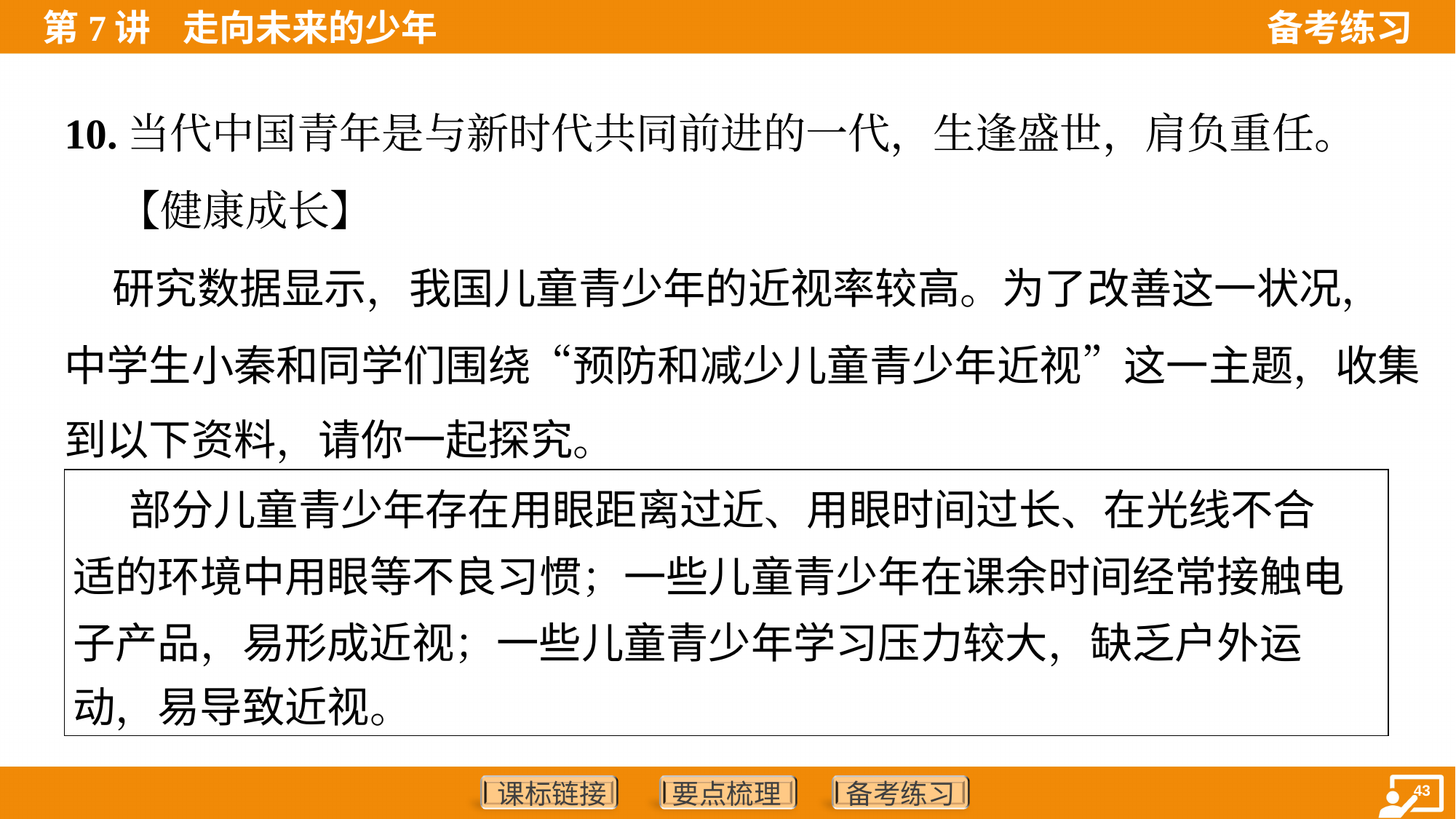

10.当代中国青年是与新时代共同前进的一代，生逢盛世，肩负重任。
    【健康成长】
    研究数据显示，我国儿童青少年的近视率较高。为了改善这一状况，
中学生小秦和同学们围绕“预防和减少儿童青少年近视”这一主题，收集
到以下资料，请你一起探究。
| 部分儿童青少年存在用眼距离过近、用眼时间过长、在光线不合 适的环境中用眼等不良习惯；一些儿童青少年在课余时间经常接触电 子产品，易形成近视；一些儿童青少年学习压力较大，缺乏户外运 动，易导致近视。 |
| --- |